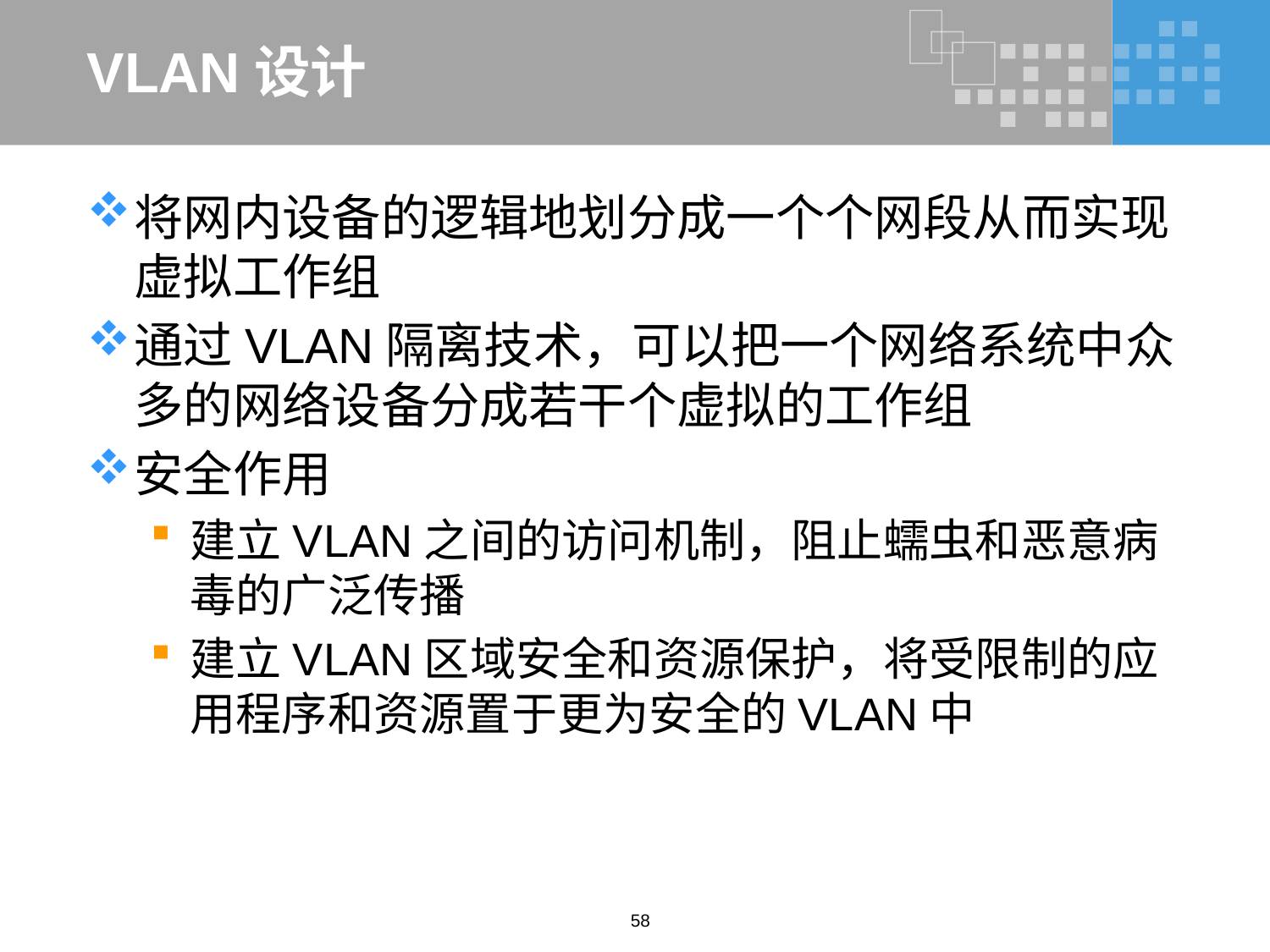

# VLAN设计
将网内设备的逻辑地划分成一个个网段从而实现虚拟工作组
通过VLAN隔离技术，可以把一个网络系统中众多的网络设备分成若干个虚拟的工作组
安全作用
建立VLAN之间的访问机制，阻止蠕虫和恶意病毒的广泛传播
建立VLAN区域安全和资源保护，将受限制的应用程序和资源置于更为安全的VLAN中

58